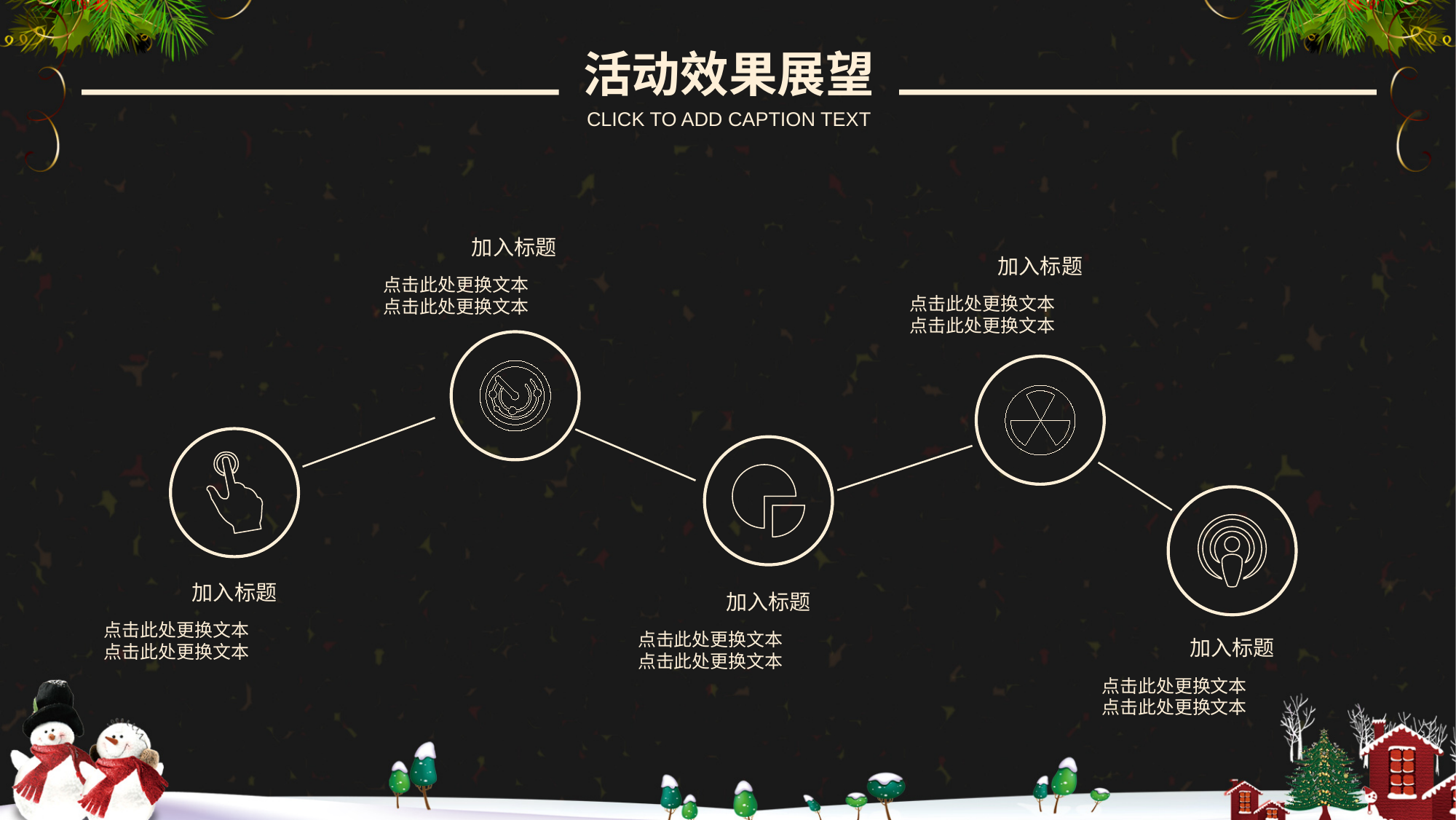

活动效果展望

CLICK TO ADD CAPTION TEXT
加入标题
点击此处更换文本
点击此处更换文本
加入标题
点击此处更换文本
点击此处更换文本

加入标题
点击此处更换文本
点击此处更换文本
加入标题
点击此处更换文本
点击此处更换文本
加入标题
点击此处更换文本
点击此处更换文本